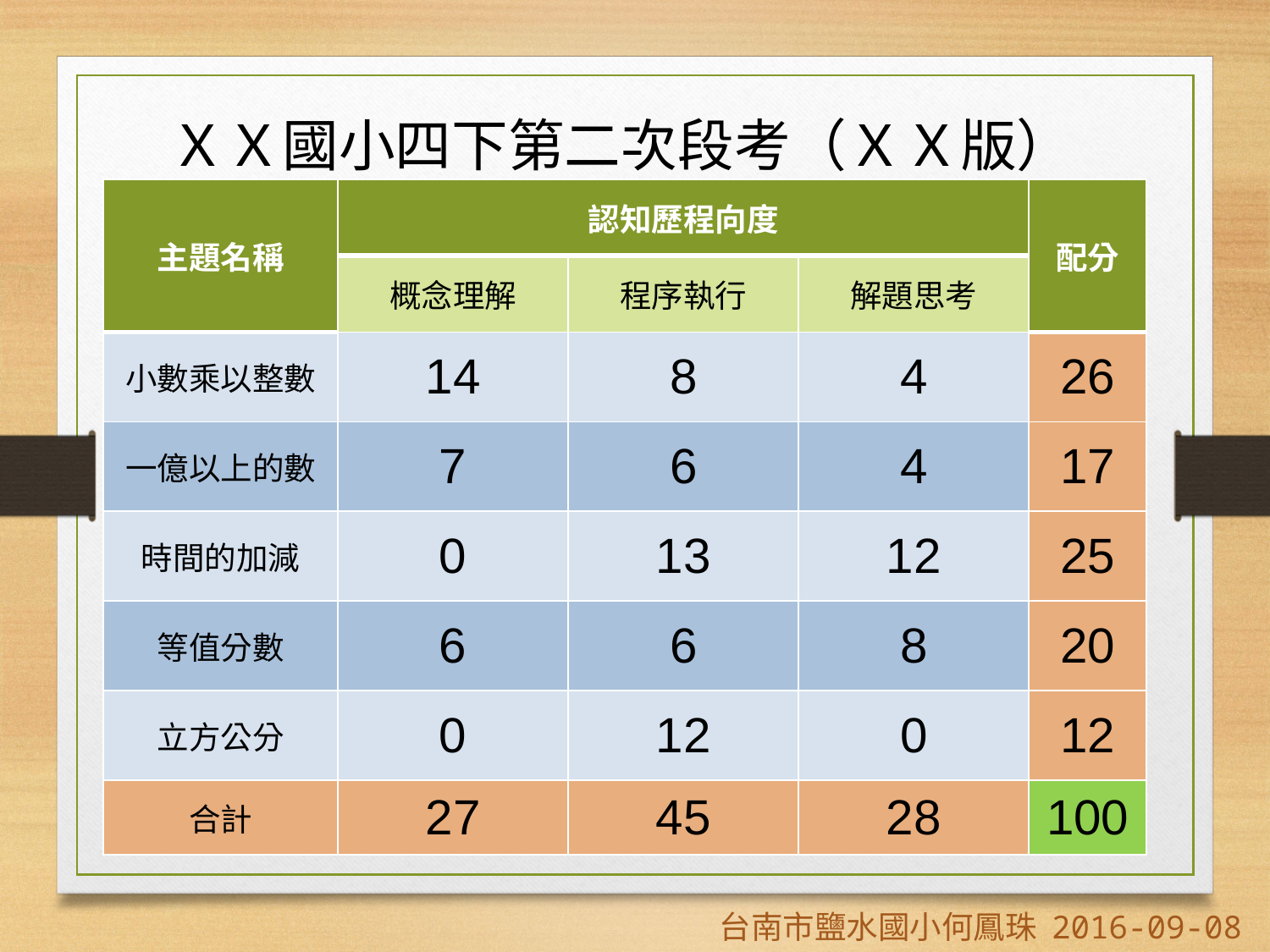

ＸＸ國小四下第二次段考（ＸＸ版）
| 主題名稱 | 認知歷程向度 |  |  | 配分 |
| --- | --- | --- | --- | --- |
|  | 概念理解 | 程序執行 | 解題思考 |  |
| 小數乘以整數 | 14 | 8 | 4 | 26 |
| 一億以上的數 | 7 | 6 | 4 | 17 |
| 時間的加減 | 0 | 13 | 12 | 25 |
| 等值分數 | 6 | 6 | 8 | 20 |
| 立方公分 | 0 | 12 | 0 | 12 |
| 合計 | 27 | 45 | 28 | 100 |